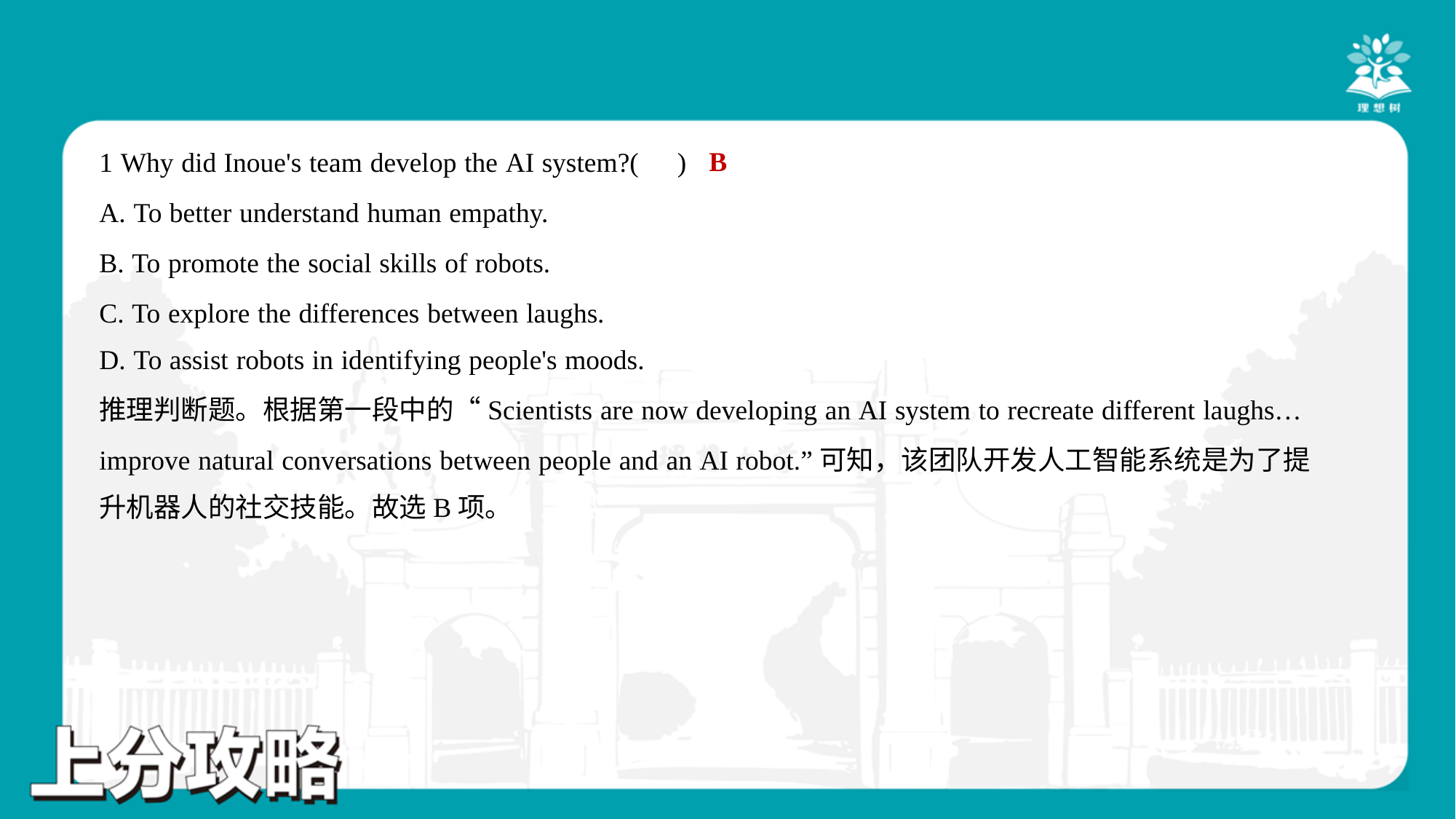

B
1 Why did Inoue's team develop the AI system?(     )
A. To better understand human empathy.
B. To promote the social skills of robots.
C. To explore the differences between laughs.
D. To assist robots in identifying people's moods.
推理判断题。根据第一段中的“Scientists are now developing an AI system to recreate different laughs…
improve natural conversations between people and an AI robot.”可知，该团队开发人工智能系统是为了提
升机器人的社交技能。故选B项。